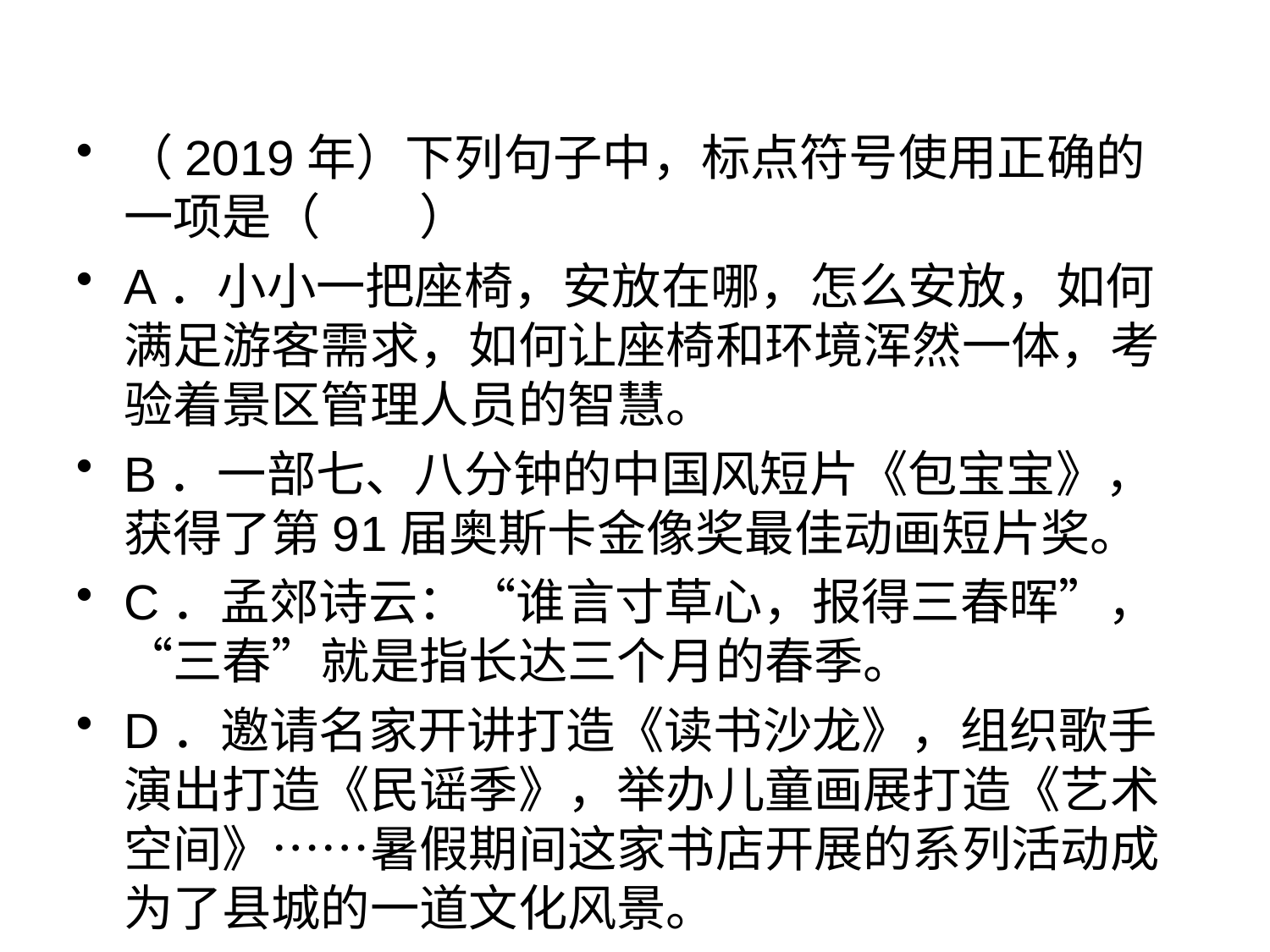

#
（2019年）下列句子中，标点符号使用正确的一项是（　　）
A．小小一把座椅，安放在哪，怎么安放，如何满足游客需求，如何让座椅和环境浑然一体，考验着景区管理人员的智慧。
B．一部七、八分钟的中国风短片《包宝宝》，获得了第91届奥斯卡金像奖最佳动画短片奖。
C．孟郊诗云：“谁言寸草心，报得三春晖”，“三春”就是指长达三个月的春季。
D．邀请名家开讲打造《读书沙龙》，组织歌手演出打造《民谣季》，举办儿童画展打造《艺术空间》……暑假期间这家书店开展的系列活动成为了县城的一道文化风景。